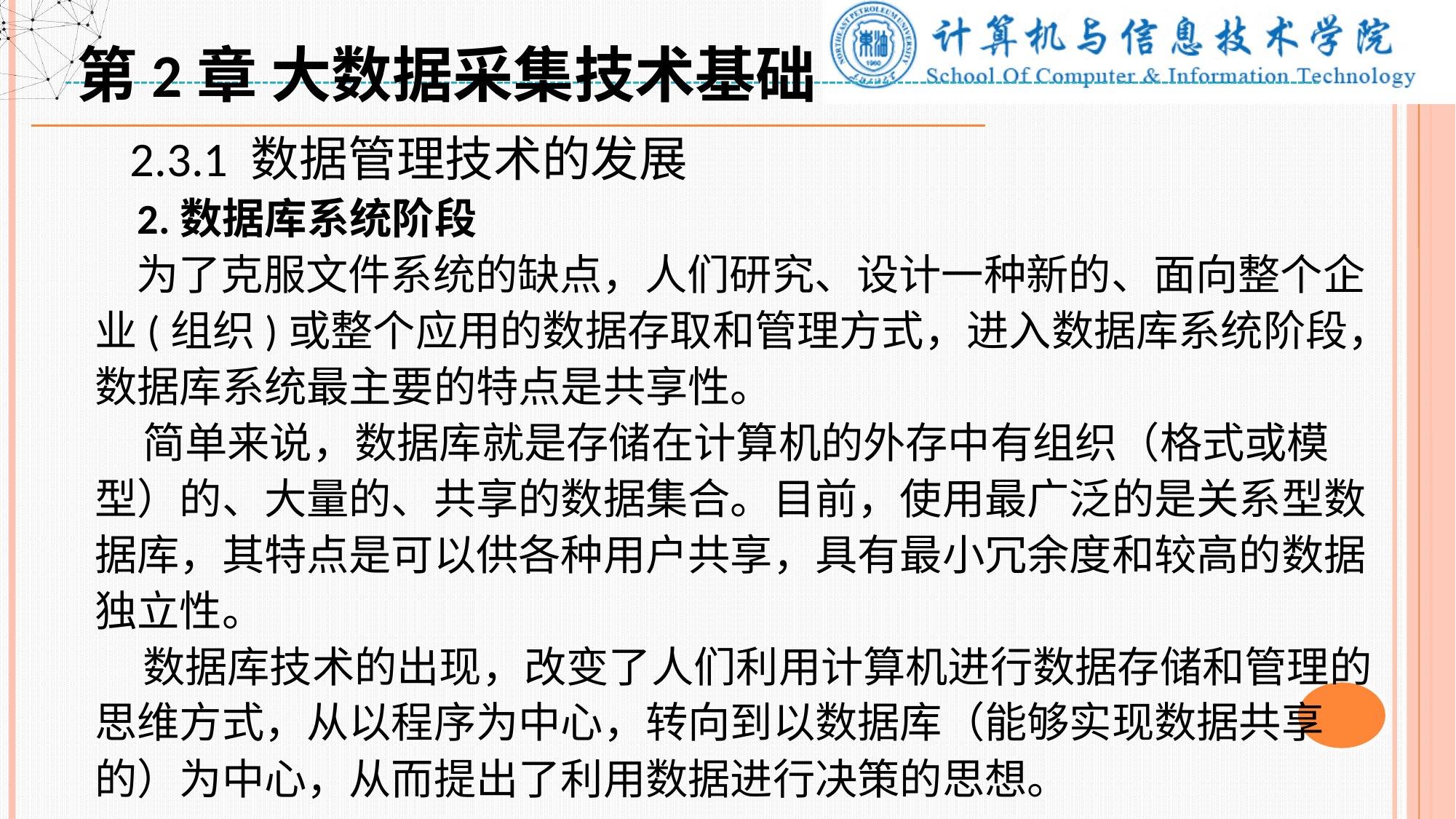

第2章 大数据采集技术基础
    2.3.1 数据管理技术的发展
     2.数据库系统阶段
    为了克服文件系统的缺点，人们研究、设计一种新的、面向整个企业(组织)或整个应用的数据存取和管理方式，进入数据库系统阶段，数据库系统最主要的特点是共享性。
    简单来说，数据库就是存储在计算机的外存中有组织（格式或模型）的、大量的、共享的数据集合。目前，使用最广泛的是关系型数据库，其特点是可以供各种用户共享，具有最小冗余度和较高的数据独立性。
    数据库技术的出现，改变了人们利用计算机进行数据存储和管理的思维方式，从以程序为中心，转向到以数据库（能够实现数据共享的）为中心，从而提出了利用数据进行决策的思想。